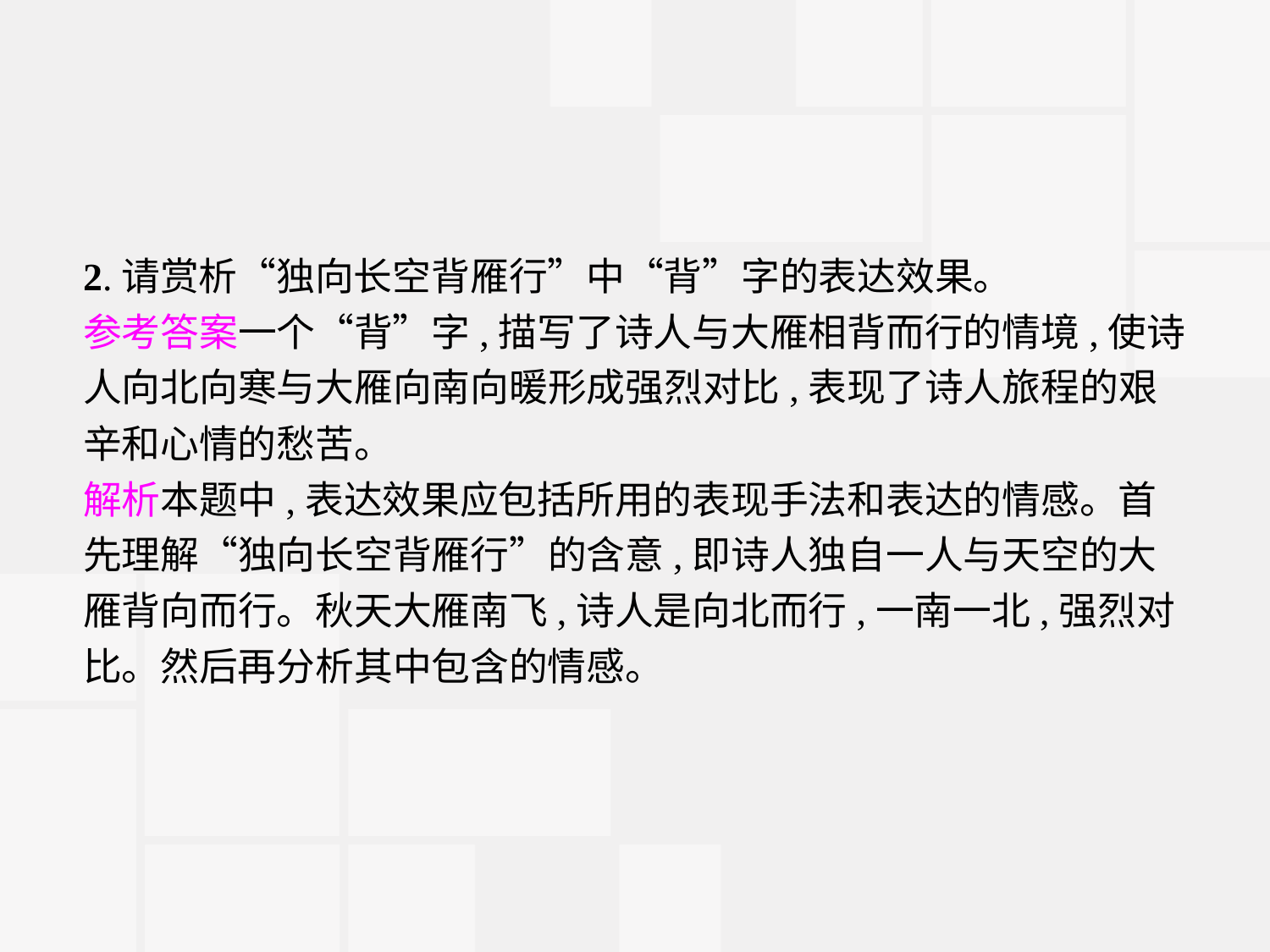

2.请赏析“独向长空背雁行”中“背”字的表达效果。
参考答案一个“背”字,描写了诗人与大雁相背而行的情境,使诗人向北向寒与大雁向南向暖形成强烈对比,表现了诗人旅程的艰辛和心情的愁苦。
解析本题中,表达效果应包括所用的表现手法和表达的情感。首先理解“独向长空背雁行”的含意,即诗人独自一人与天空的大雁背向而行。秋天大雁南飞,诗人是向北而行,一南一北,强烈对比。然后再分析其中包含的情感。